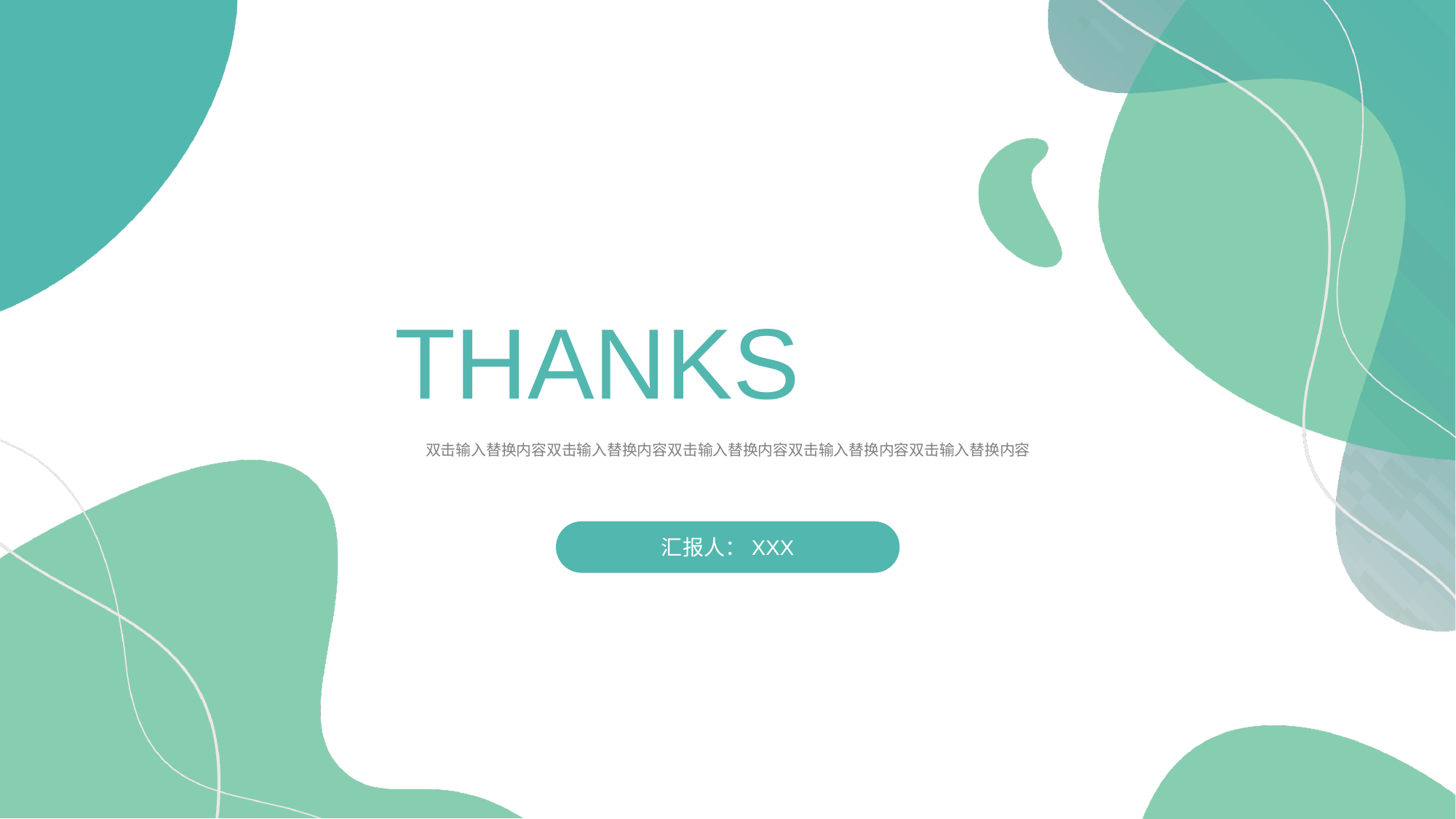

THANKS
双击输入替换内容双击输入替换内容双击输入替换内容双击输入替换内容双击输入替换内容
汇报人：XXX